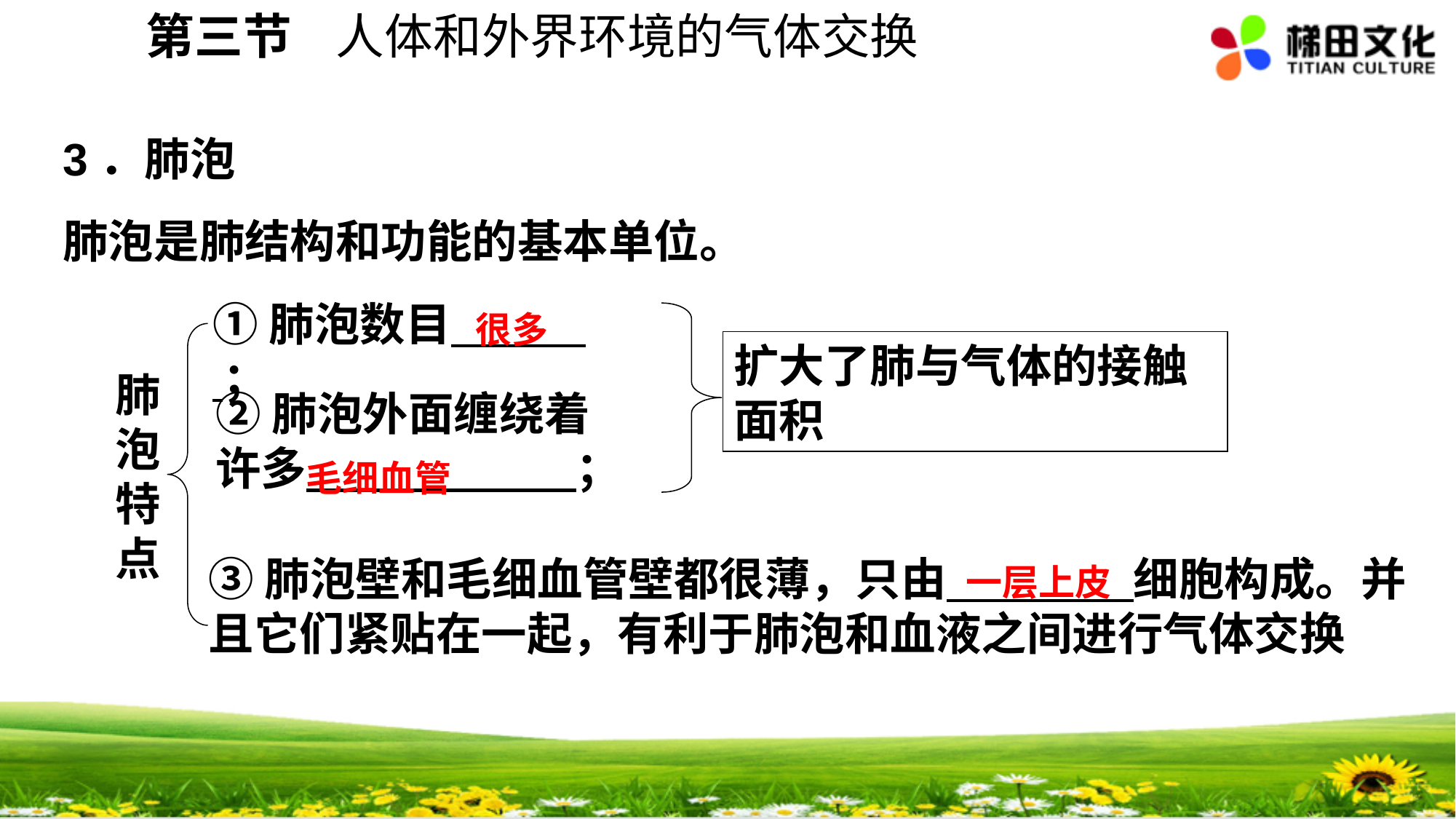

第三节    人体和外界环境的气体交换
3．肺泡
肺泡是肺结构和功能的基本单位。
①肺泡数目               ；

扩大了肺与气体的接触面积
肺泡特点
②肺泡外面缠绕着许多                          ；
③肺泡壁和毛细血管壁都很薄，只由                  细胞构成。并且它们紧贴在一起，有利于肺泡和血液之间进行气体交换
很多
毛细血管
一层上皮